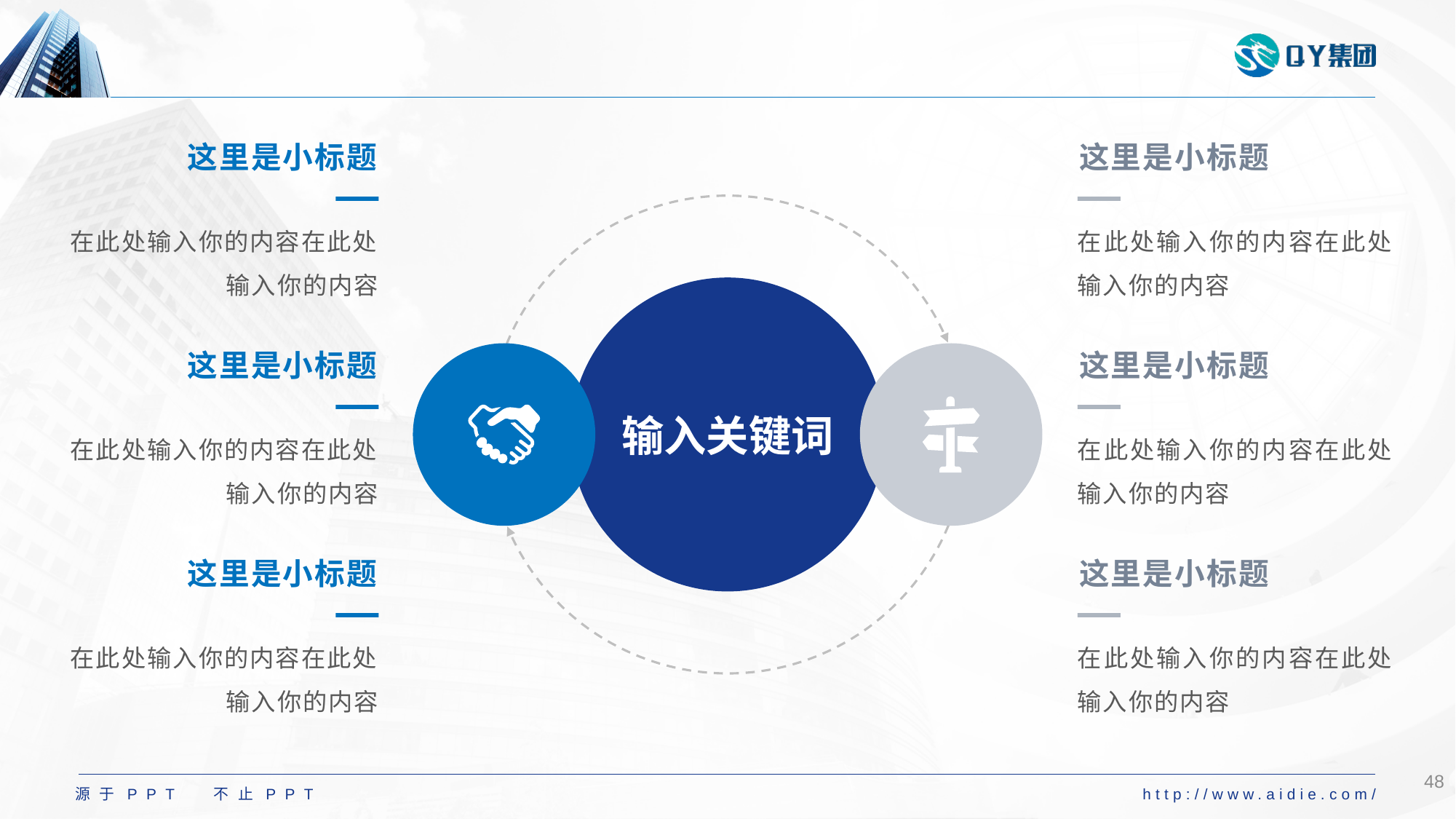

#
这里是小标题

在此处输入你的内容在此处输入你的内容
这里是小标题

在此处输入你的内容在此处输入你的内容

输入关键词
这里是小标题

在此处输入你的内容在此处输入你的内容
这里是小标题

在此处输入你的内容在此处输入你的内容

这里是小标题

在此处输入你的内容在此处输入你的内容
这里是小标题

在此处输入你的内容在此处输入你的内容
48